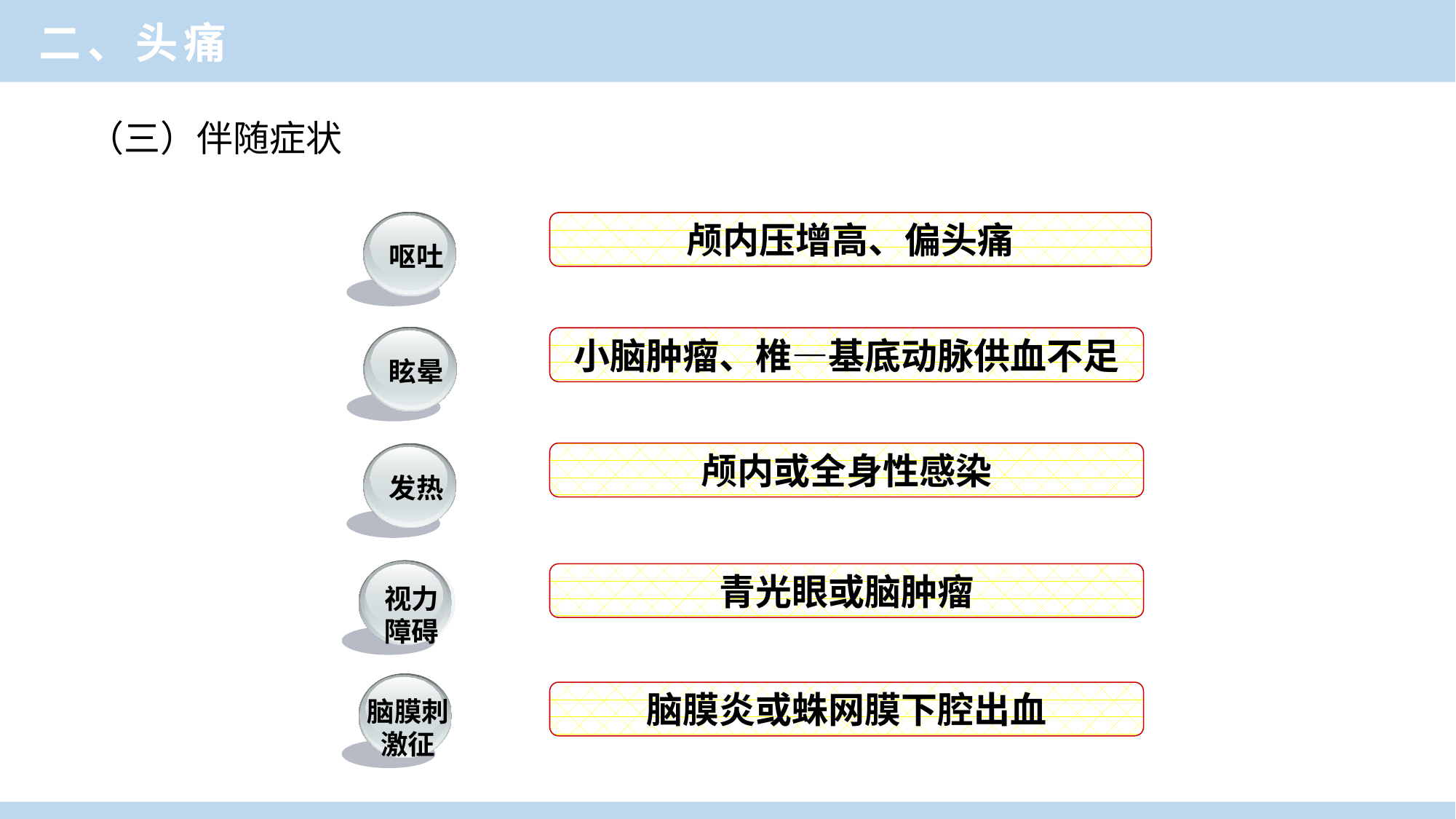

二、头痛
（三）伴随症状

呕吐

颅内压增高、偏头痛

眩晕

小脑肿瘤、椎—基底动脉供血不足

发热

颅内或全身性感染

视力障碍

青光眼或脑肿瘤

脑膜刺激征

脑膜炎或蛛网膜下腔出血